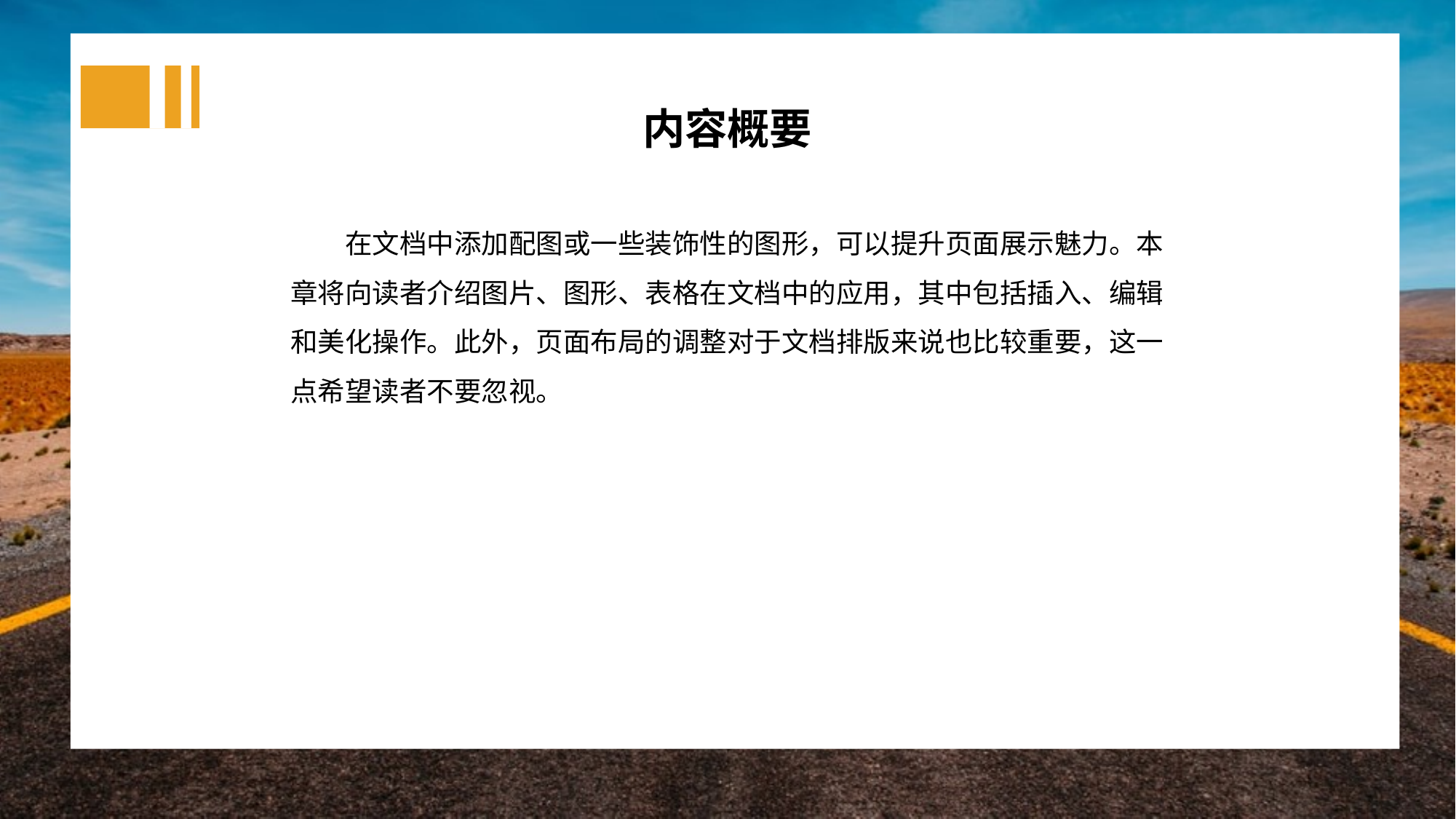

内容概要
在文档中添加配图或一些装饰性的图形，可以提升页面展示魅力。本章将向读者介绍图片、图形、表格在文档中的应用，其中包括插入、编辑和美化操作。此外，页面布局的调整对于文档排版来说也比较重要，这一点希望读者不要忽视。